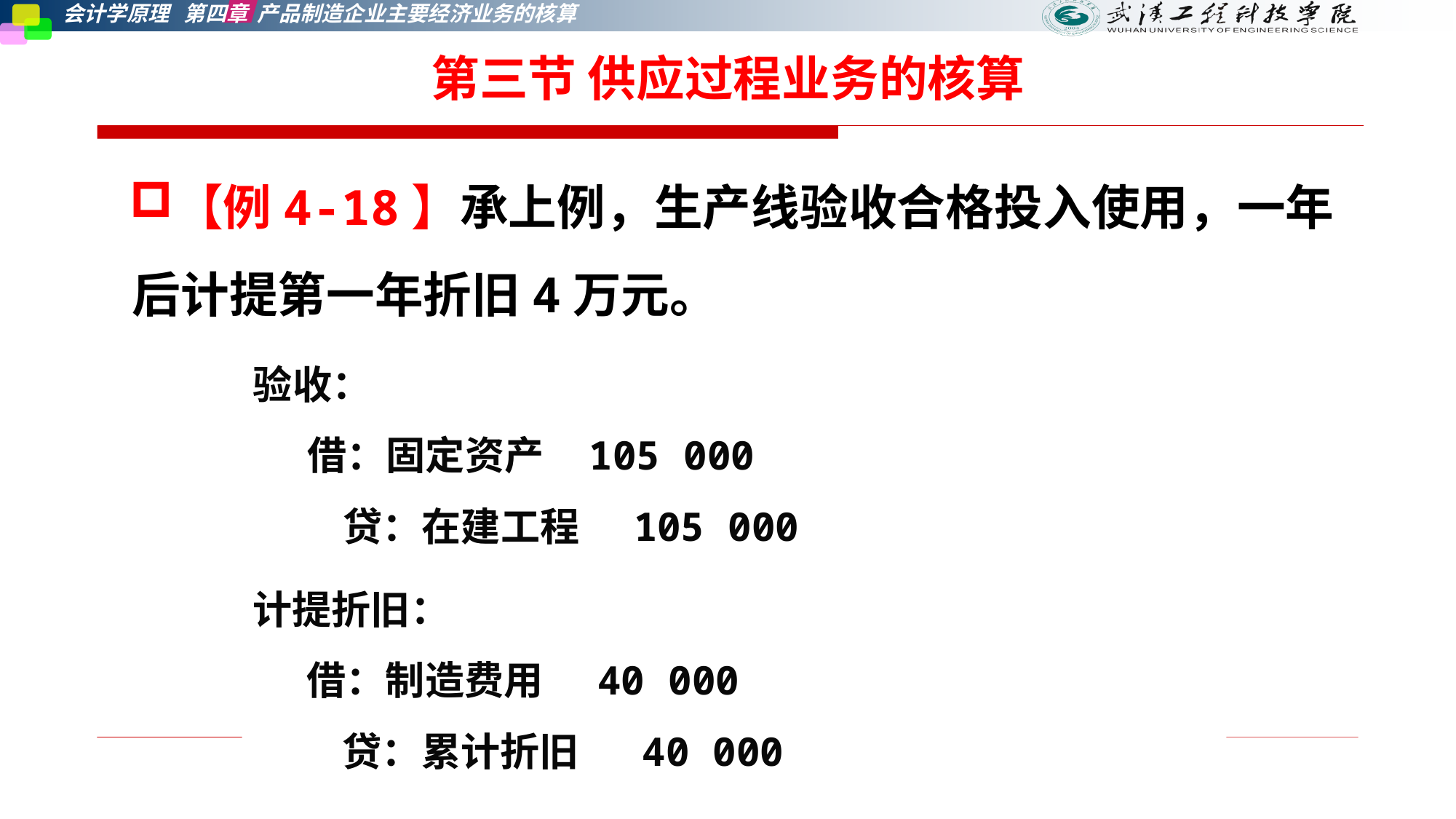

第三节 供应过程业务的核算
【例4-18】承上例，生产线验收合格投入使用，一年后计提第一年折旧4万元。
验收：
     借：固定资产    105 000
         贷：在建工程     105 000
计提折旧：
     借：制造费用     40 000
         贷：累计折旧      40 000